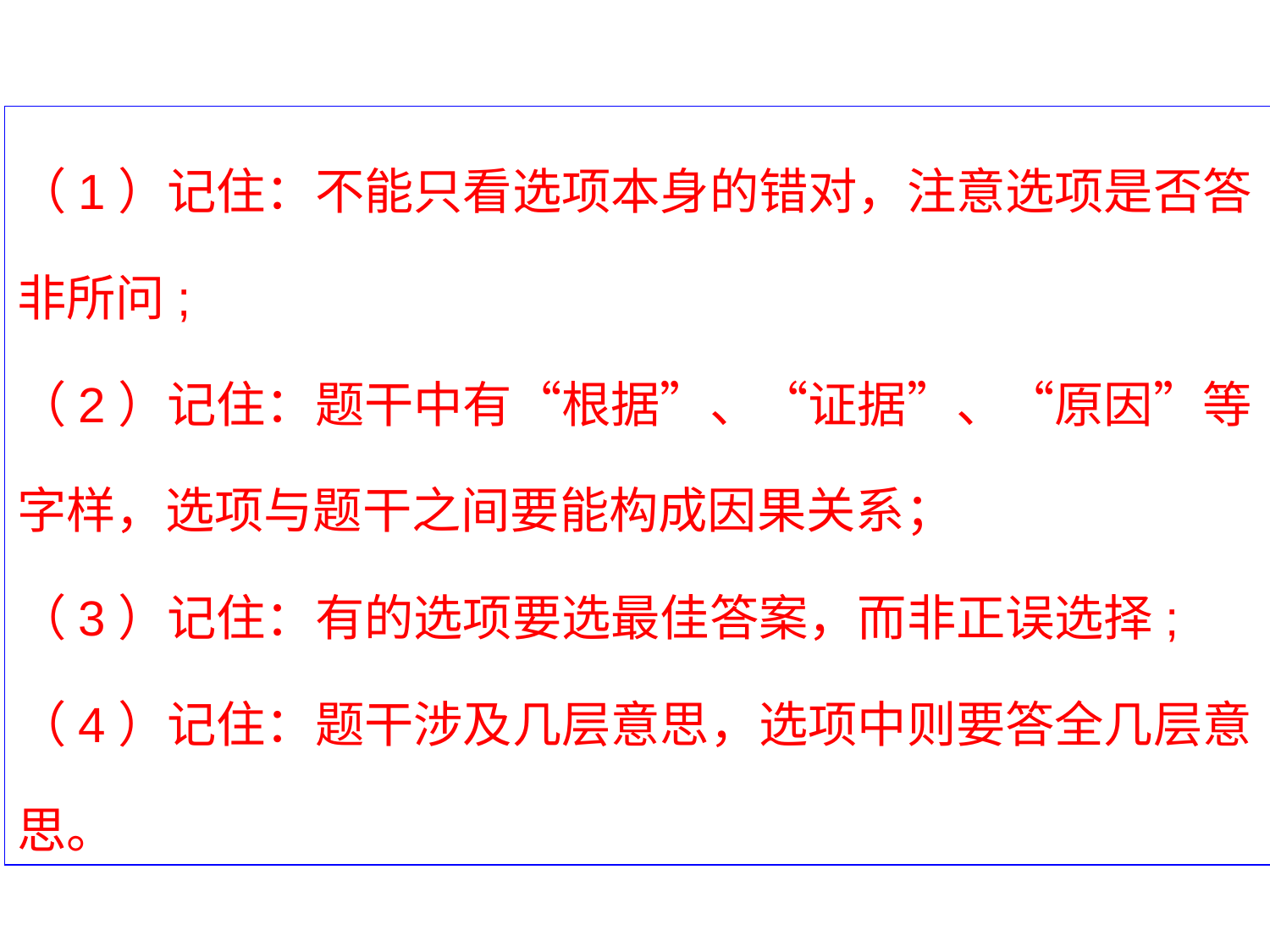

（1）记住：不能只看选项本身的错对，注意选项是否答非所问;
（2）记住：题干中有“根据”、“证据”、“原因”等字样，选项与题干之间要能构成因果关系；
（3）记住：有的选项要选最佳答案，而非正误选择;
（4）记住：题干涉及几层意思，选项中则要答全几层意思。